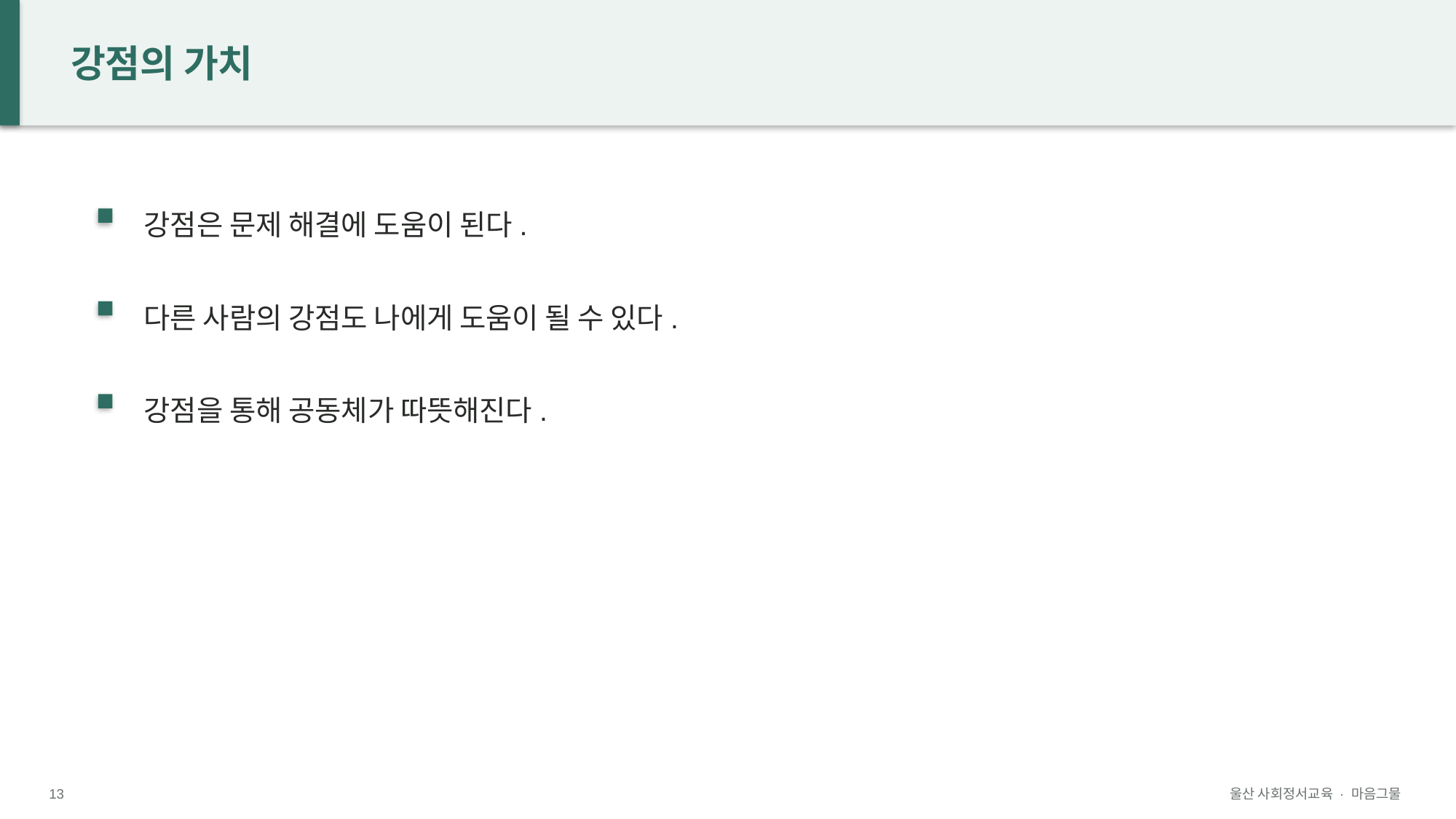

강점의 가치
강점은 문제 해결에 도움이 된다.

다른 사람의 강점도 나에게 도움이 될 수 있다.

강점을 통해 공동체가 따뜻해진다.

13
울산 사회정서교육 · 마음그물